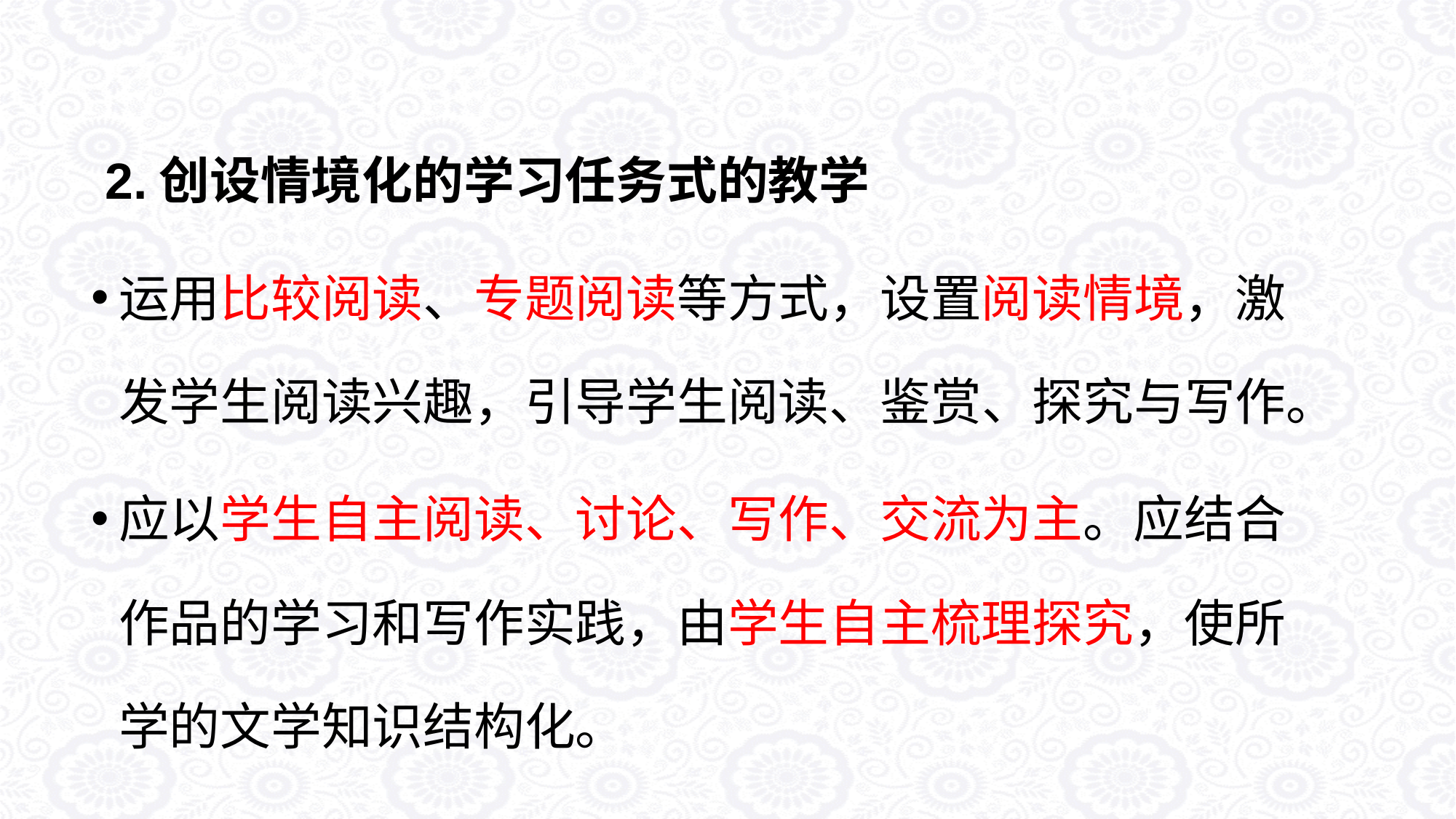

2.创设情境化的学习任务式的教学
运用比较阅读、专题阅读等方式，设置阅读情境，激发学生阅读兴趣，引导学生阅读、鉴赏、探究与写作。
应以学生自主阅读、讨论、写作、交流为主。应结合作品的学习和写作实践，由学生自主梳理探究，使所学的文学知识结构化。